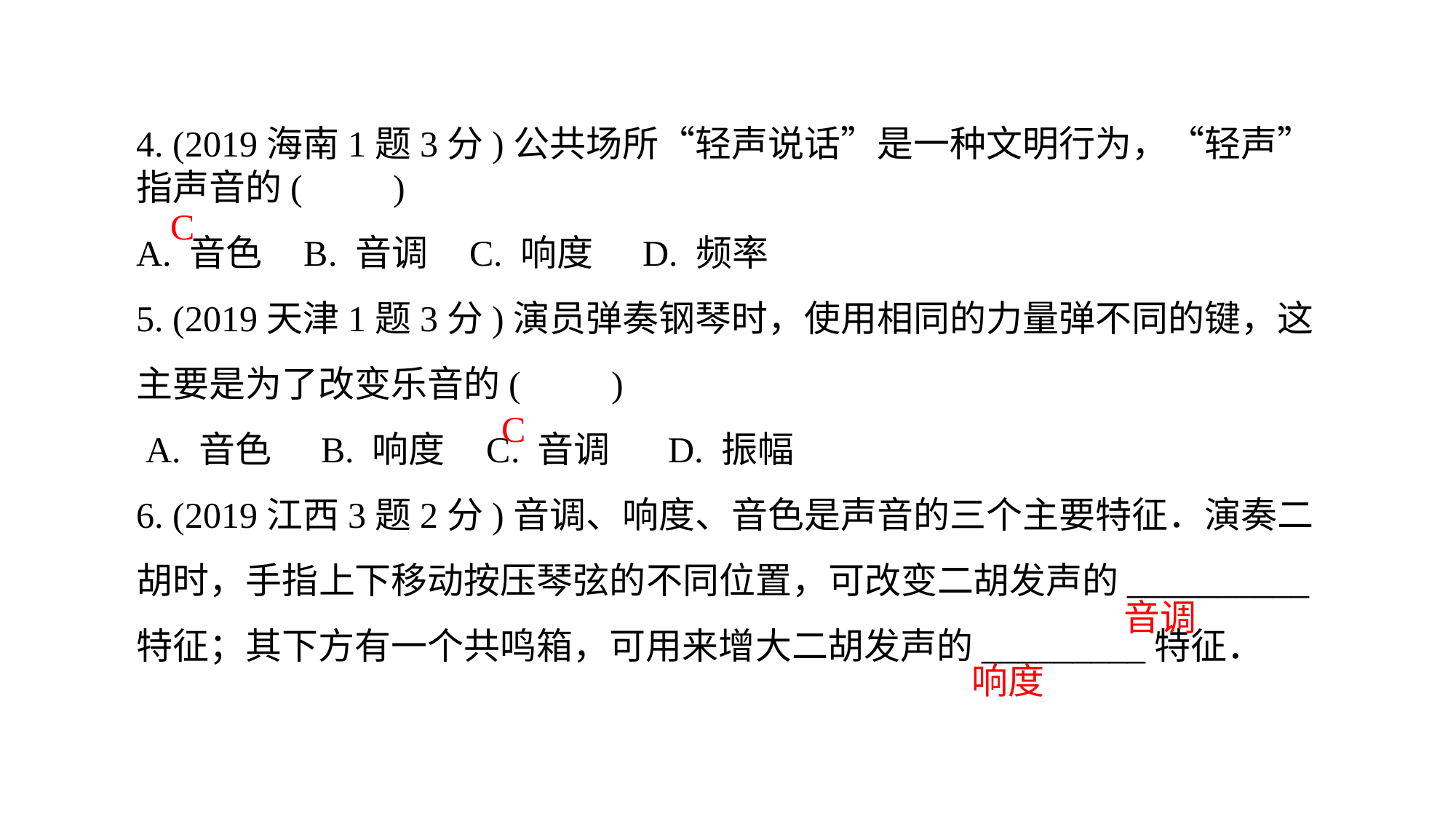

4. (2019海南1题3分)公共场所“轻声说话”是一种文明行为，“轻声”指声音的(　　)A. 音色    B. 音调    C. 响度     D. 频率
5. (2019天津1题3分)演员弹奏钢琴时，使用相同的力量弹不同的键，这主要是为了改变乐音的(　　) A. 音色     B. 响度    C. 音调      D. 振幅
6. (2019江西3题2分)音调、响度、音色是声音的三个主要特征．演奏二胡时，手指上下移动按压琴弦的不同位置，可改变二胡发声的__________特征；其下方有一个共鸣箱，可用来增大二胡发声的_________特征．
C
C
音调
响度